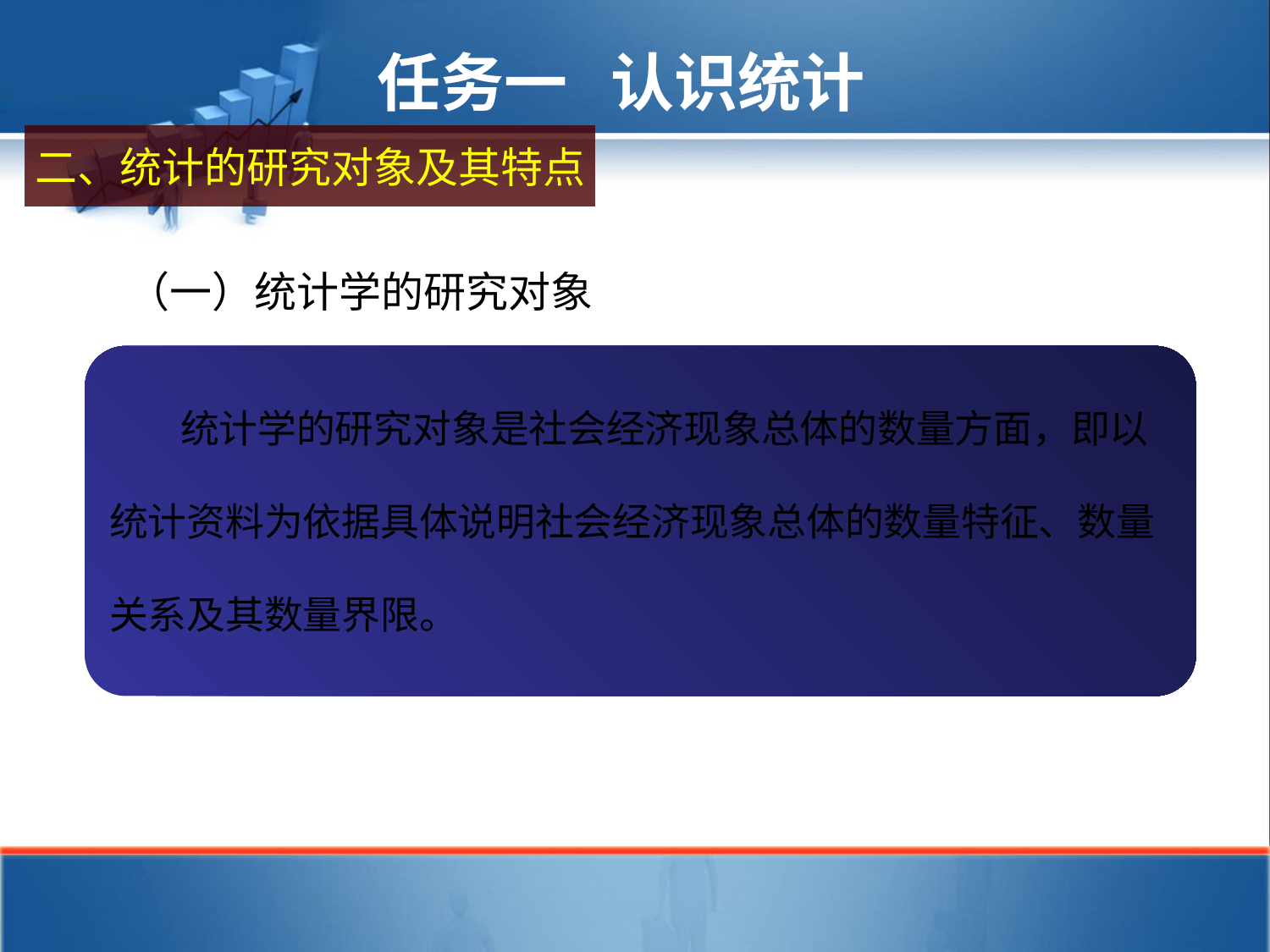

任务一   认识统计
二、统计的研究对象及其特点
（一）统计学的研究对象
        统计学的研究对象是社会经济现象总体的数量方面，即以

统计资料为依据具体说明社会经济现象总体的数量特征、数量

关系及其数量界限。